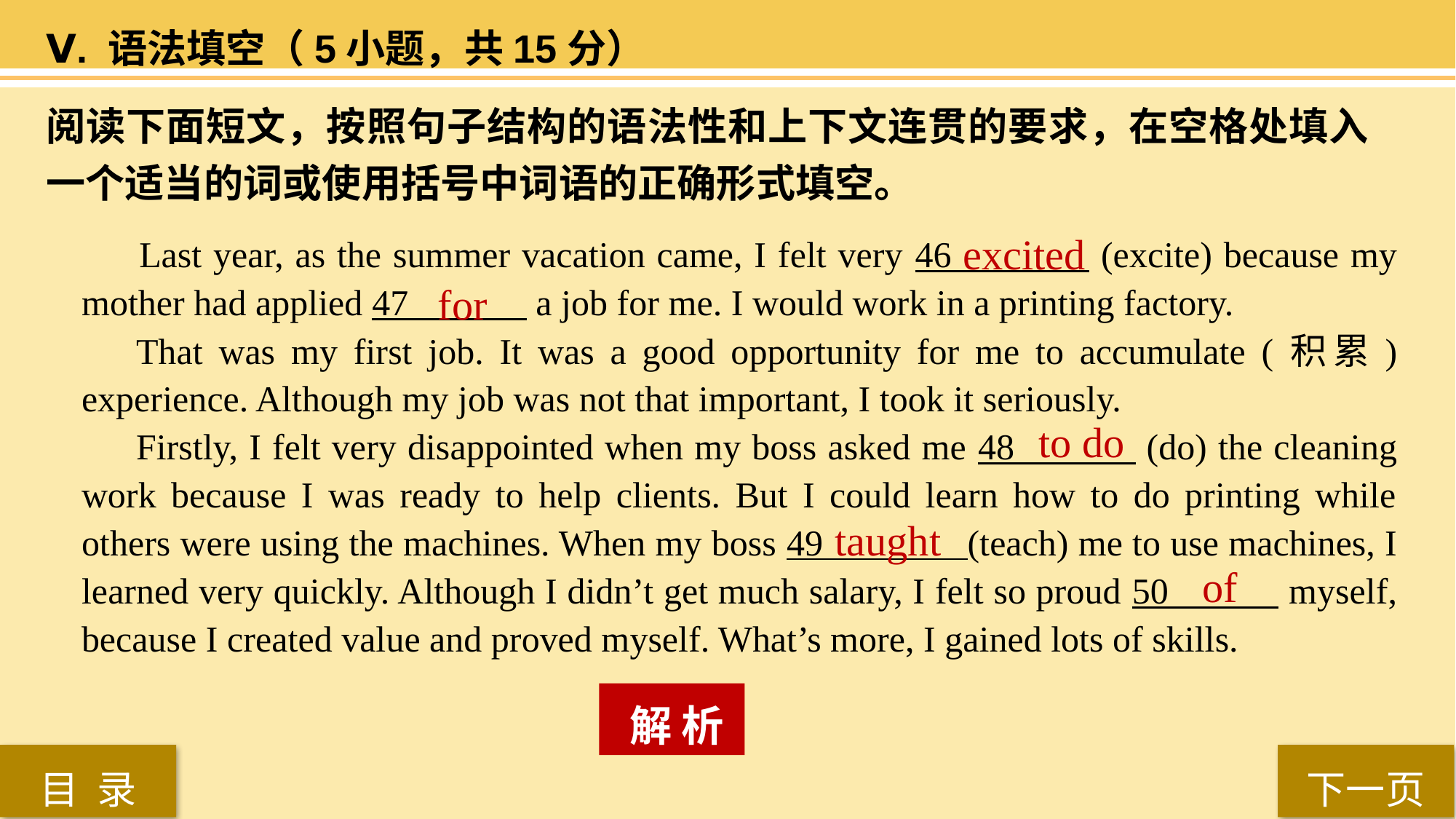

Ⅴ. 语法填空（5小题，共15分）
阅读下面短文，按照句子结构的语法性和上下文连贯的要求，在空格处填入一个适当的词或使用括号中词语的正确形式填空。
     Last year, as the summer vacation came, I felt very 46             (excite) because my mother had applied 47              a job for me. I would work in a printing factory.
That was my first job. It was a good opportunity for me to accumulate (积累) experience. Although my job was not that important, I took it seriously.
Firstly, I felt very disappointed when my boss asked me 48            (do) the cleaning work because I was ready to help clients. But I could learn how to do printing while others were using the machines. When my boss 49               (teach) me to use machines, I learned very quickly. Although I didn’t get much salary, I felt so proud 50            myself, because I created value and proved myself. What’s more, I gained lots of skills.
 excited
 for
to do
taught
of
 解 析